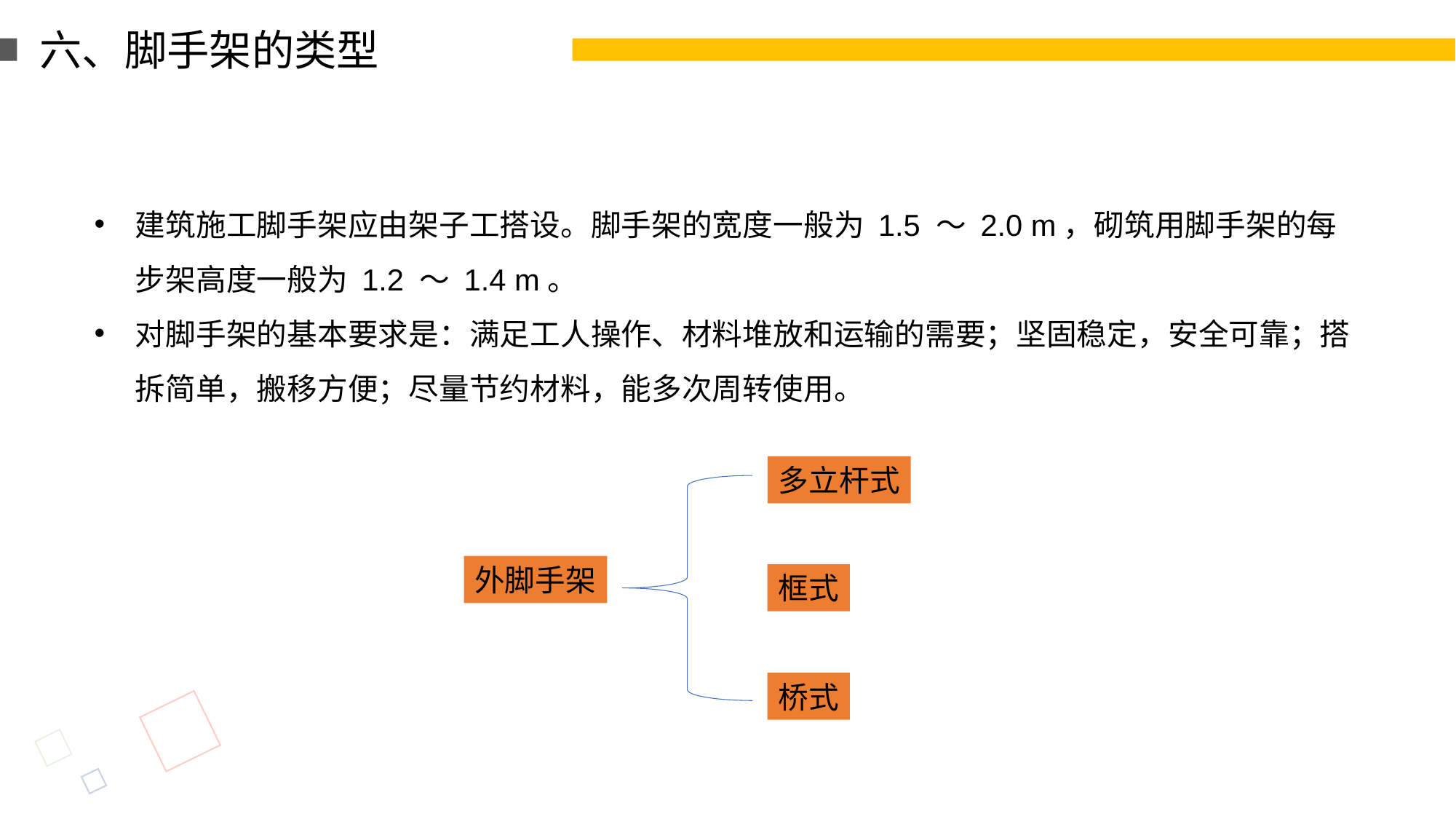

六、脚手架的类型
建筑施工脚手架应由架子工搭设。脚手架的宽度一般为 1.5 ～ 2.0 m，砌筑用脚手架的每步架高度一般为 1.2 ～ 1.4 m。
对脚手架的基本要求是：满足工人操作、材料堆放和运输的需要；坚固稳定，安全可靠；搭拆简单，搬移方便；尽量节约材料，能多次周转使用。
多立杆式

外脚手架
框式
桥式